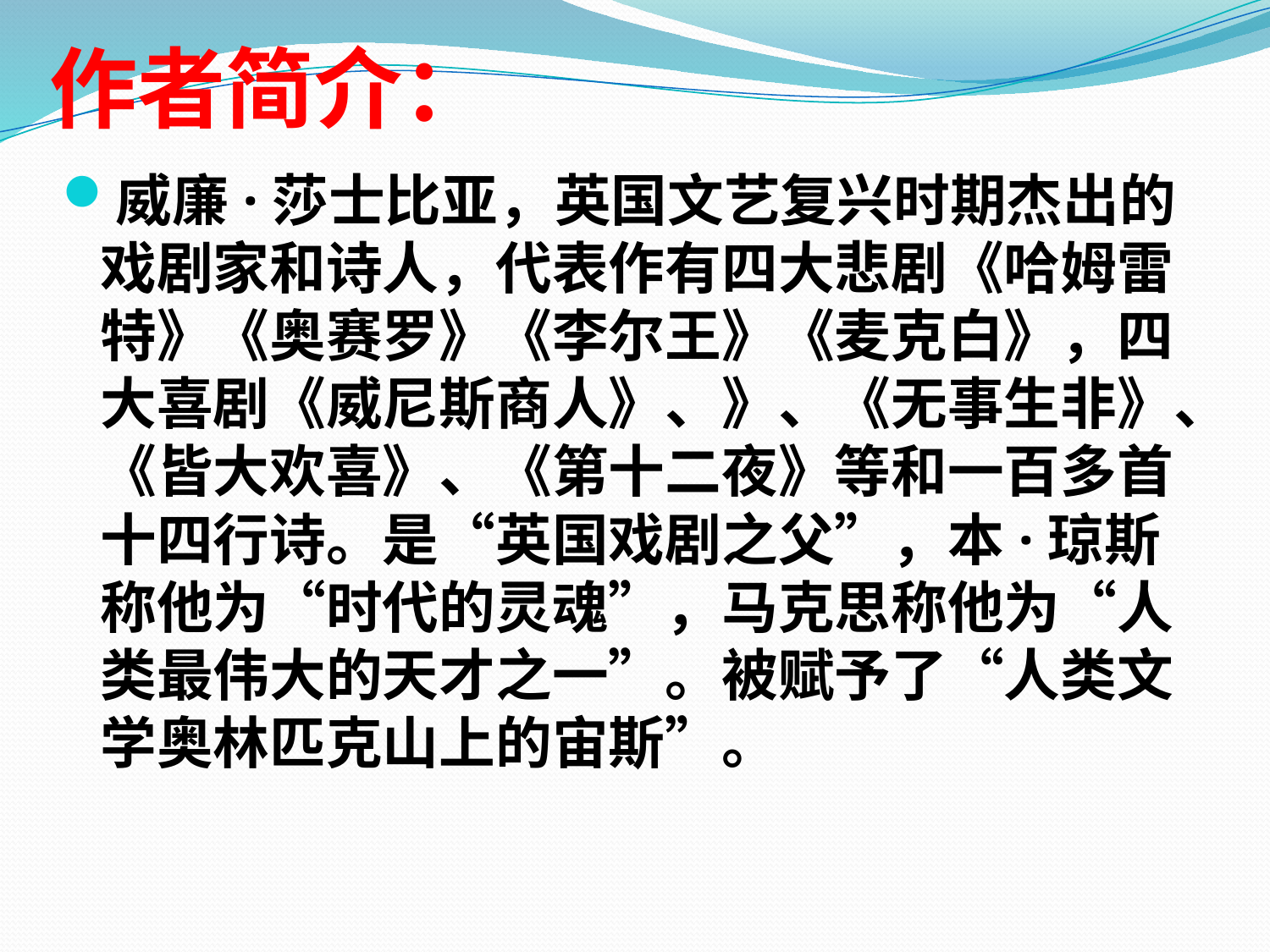

# 作者简介：
威廉·莎士比亚，英国文艺复兴时期杰出的戏剧家和诗人，代表作有四大悲剧《哈姆雷特》《奥赛罗》《李尔王》《麦克白》，四大喜剧《威尼斯商人》、》、《无事生非》、《皆大欢喜》、《第十二夜》等和一百多首十四行诗。是“英国戏剧之父”，本·琼斯称他为“时代的灵魂”，马克思称他为“人类最伟大的天才之一”。被赋予了“人类文学奥林匹克山上的宙斯”。